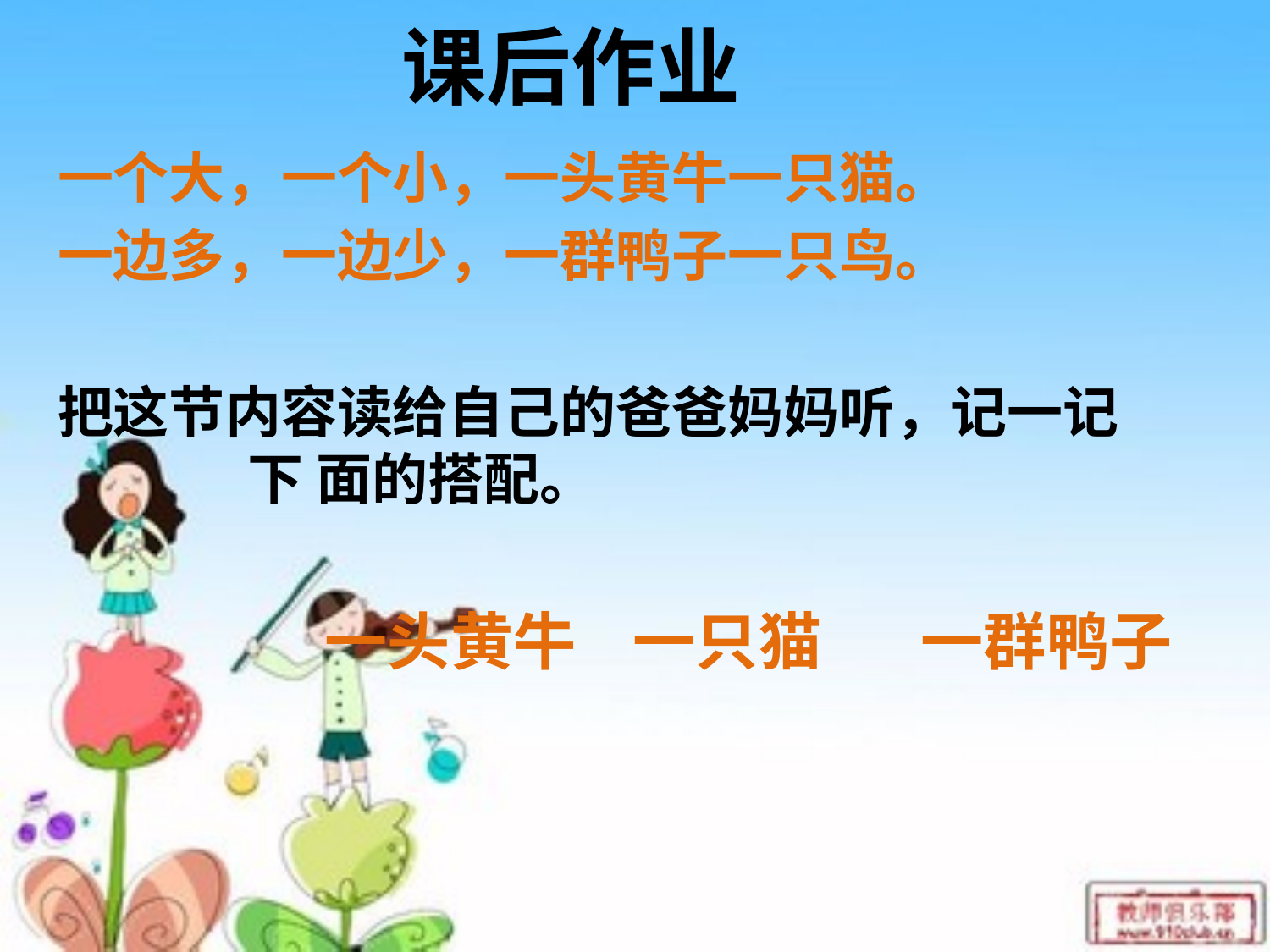

# 课后作业
一个大，一个小，一头黄牛一只猫。
一边多，一边少，一群鸭子一只鸟。

把这节内容读给自己的爸爸妈妈听，记一记                    下 面的搭配。

                    一头黄牛    一只猫       一群鸭子